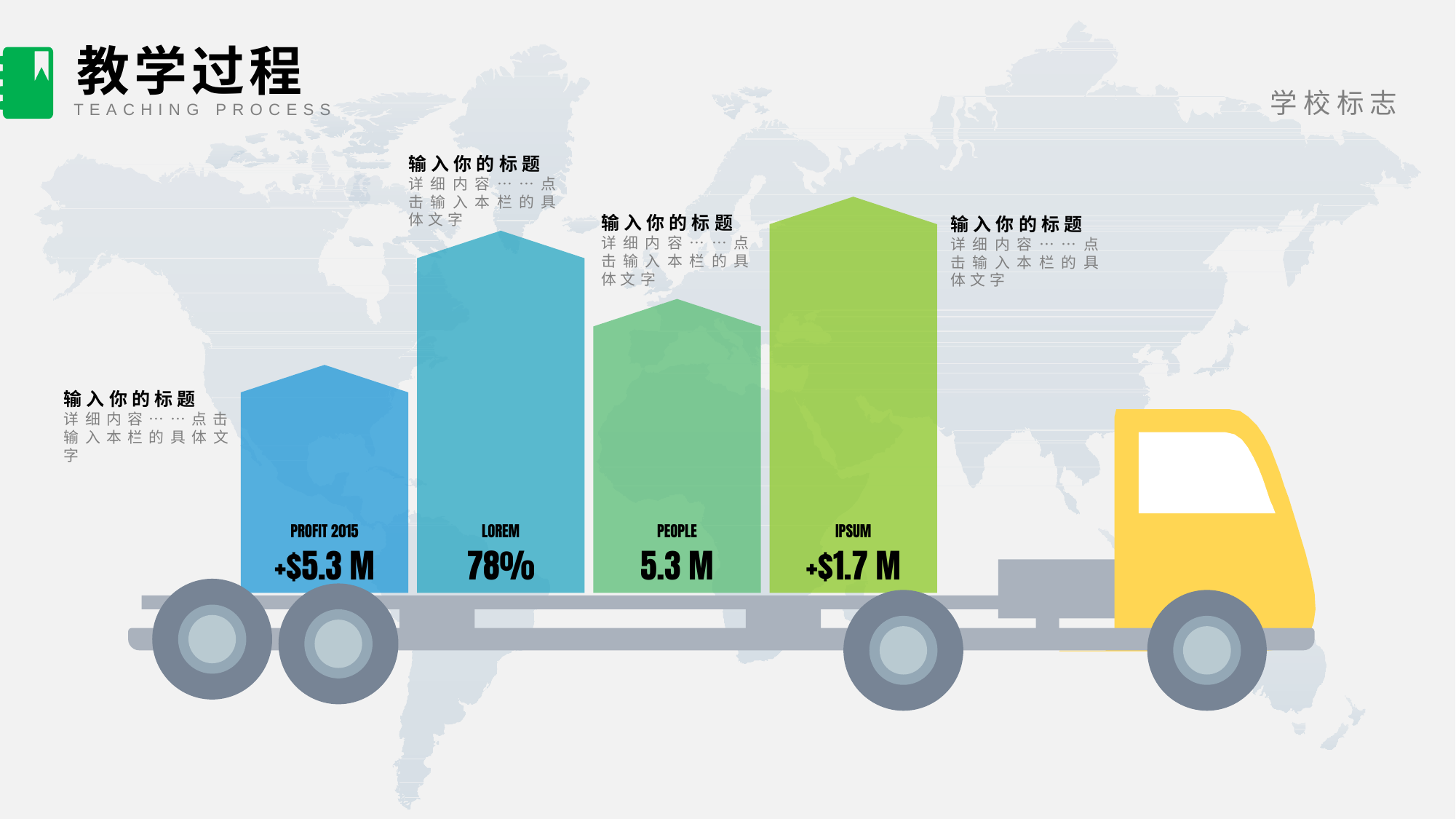

教学过程
TEACHING PROCESS
输入你的标题
详细内容……点击输入本栏的具体文字
输入你的标题
详细内容……点击输入本栏的具体文字
输入你的标题
详细内容……点击输入本栏的具体文字
IPSUM
+$1.7 M
LOREM
78%
PEOPLE
5.3 M
输入你的标题
详细内容……点击输入本栏的具体文字
PROFIT 2015
+$5.3 M